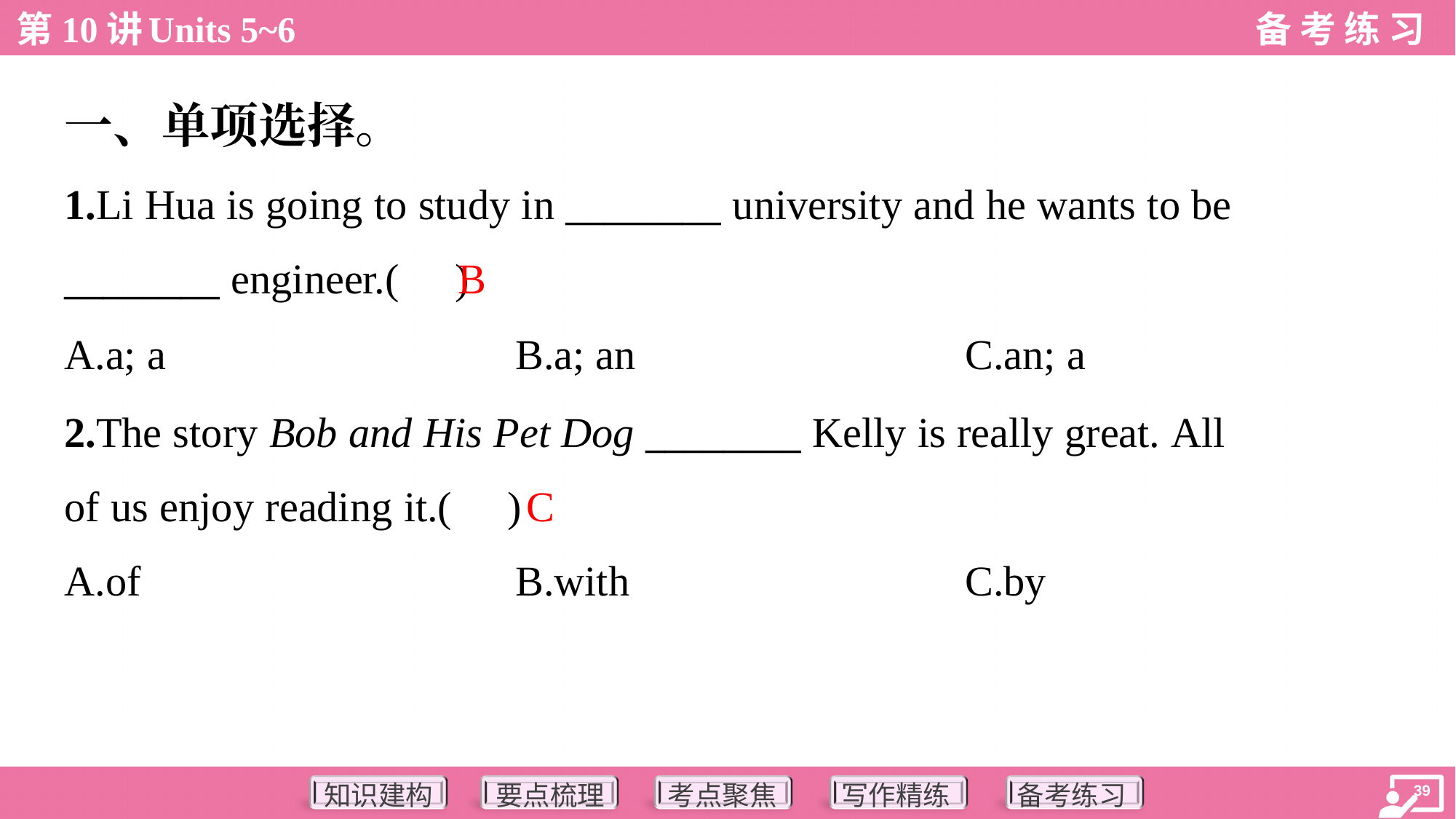

一、单项选择。
1.Li Hua is going to study in ________ university and he wants to be
________ engineer.(     )
B
A.a; a	B.a; an	C.an; a
2.The story Bob and His Pet Dog ________ Kelly is really great. All
of us enjoy reading it.(     )
C
A.of	B.with	C.by